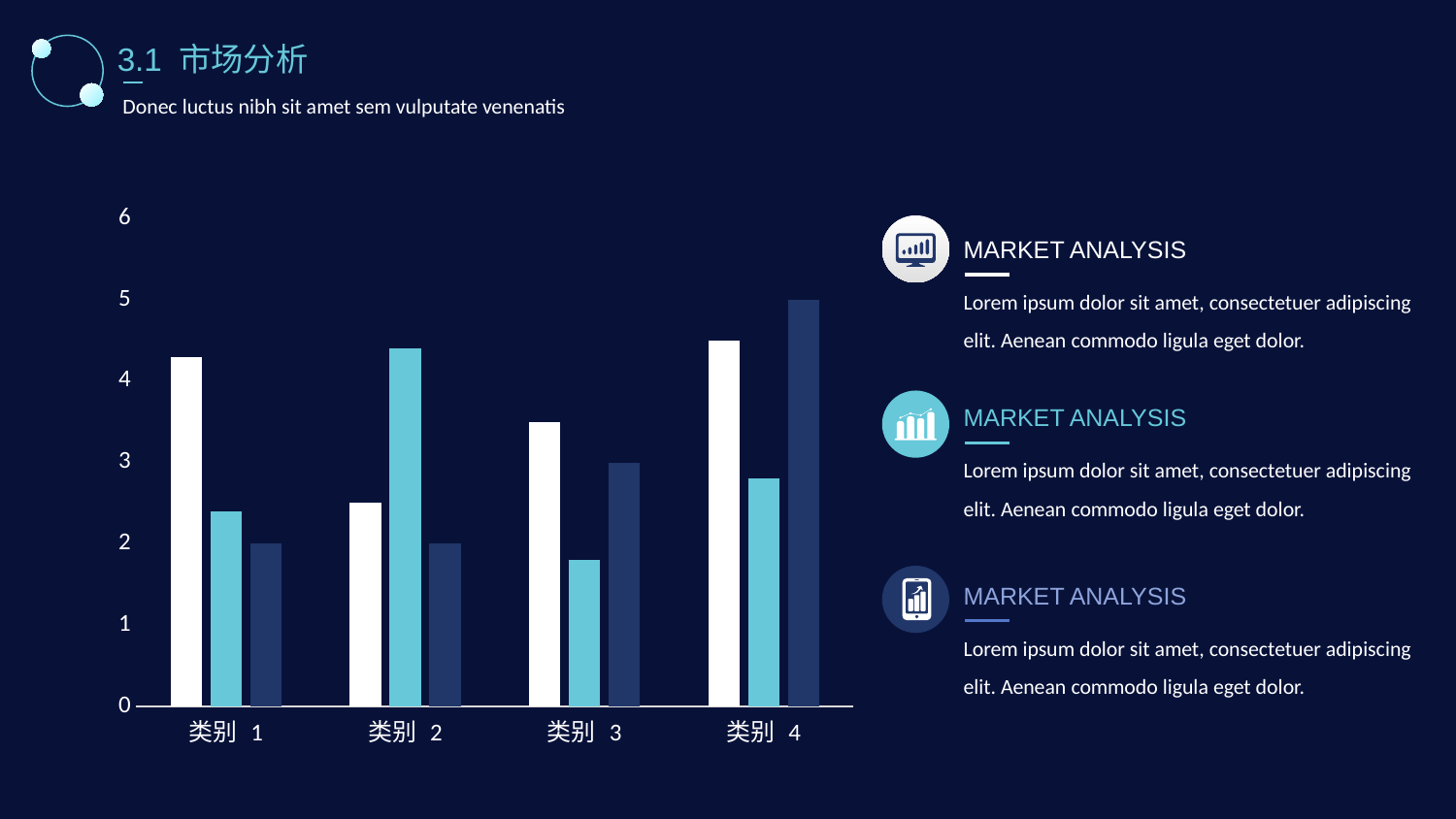

3.1 市场分析

Donec luctus nibh sit amet sem vulputate venenatis

### Chart

| Category | 系列 1 | 系列 2 | 系列 3 |
|---|---|---|---|
| 类别 1 | 4.3 | 2.4 | 2.0 |
| 类别 2 | 2.5 | 4.4 | 2.0 |
| 类别 3 | 3.5 | 1.8 | 3.0 |
| 类别 4 | 4.5 | 2.8 | 5.0 |
MARKET ANALYSIS

Lorem ipsum dolor sit amet, consectetuer adipiscing elit. Aenean commodo ligula eget dolor.

MARKET ANALYSIS

Lorem ipsum dolor sit amet, consectetuer adipiscing elit. Aenean commodo ligula eget dolor.

MARKET ANALYSIS

Lorem ipsum dolor sit amet, consectetuer adipiscing elit. Aenean commodo ligula eget dolor.